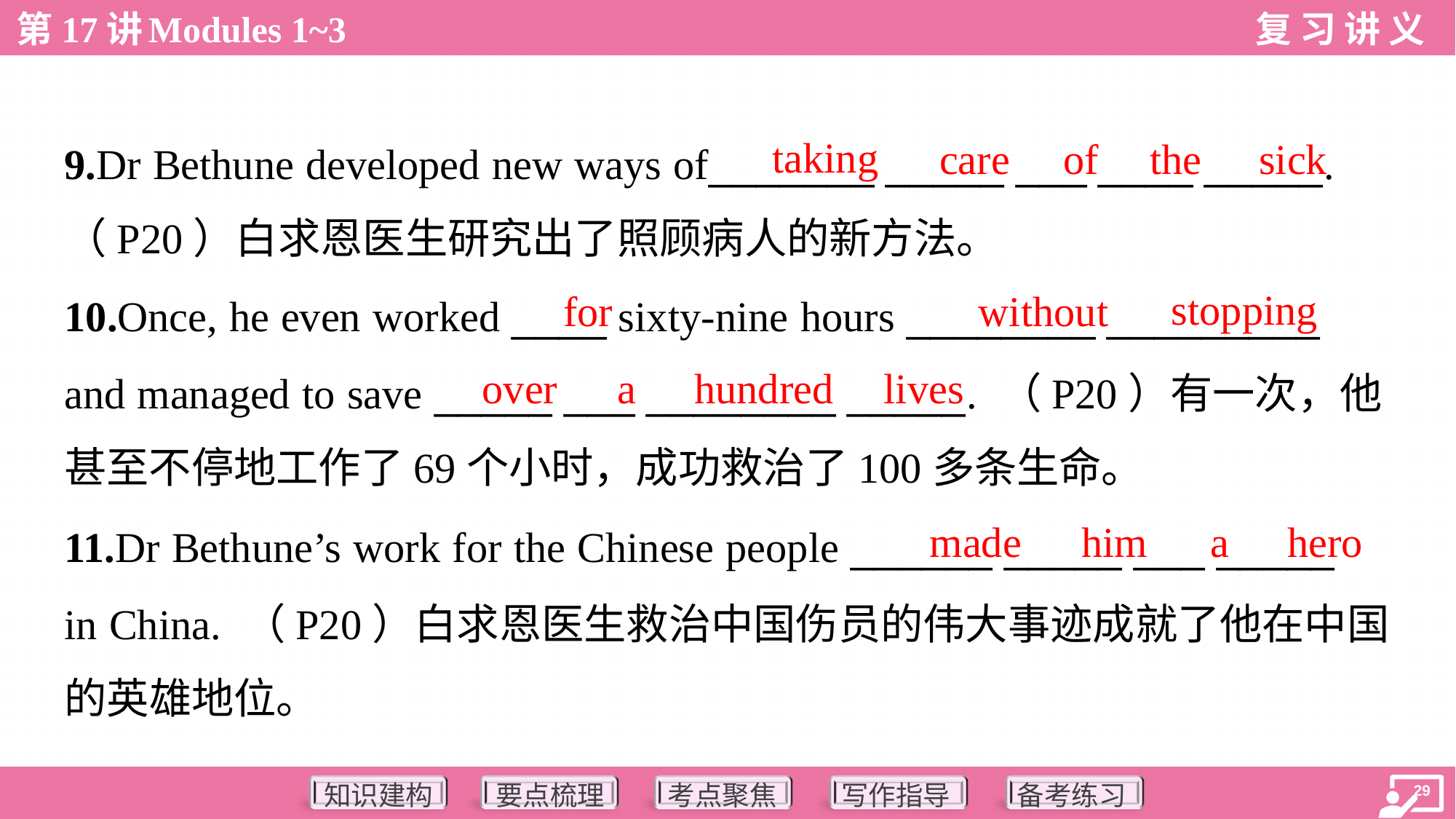

taking
care
of
the
sick
9.Dr Bethune developed new ways of_______ _____ ___ ____ _____.
（P20）白求恩医生研究出了照顾病人的新方法。
stopping
for
without
10.Once, he even worked ____ sixty-nine hours ________ _________
and managed to save _____ ___ ________ _____. （P20）有一次，他
甚至不停地工作了69个小时，成功救治了100多条生命。
over
a
hundred
lives
made
him
a
hero
11.Dr Bethune’s work for the Chinese people ______ _____ ___ _____
in China. （P20）白求恩医生救治中国伤员的伟大事迹成就了他在中国
的英雄地位。